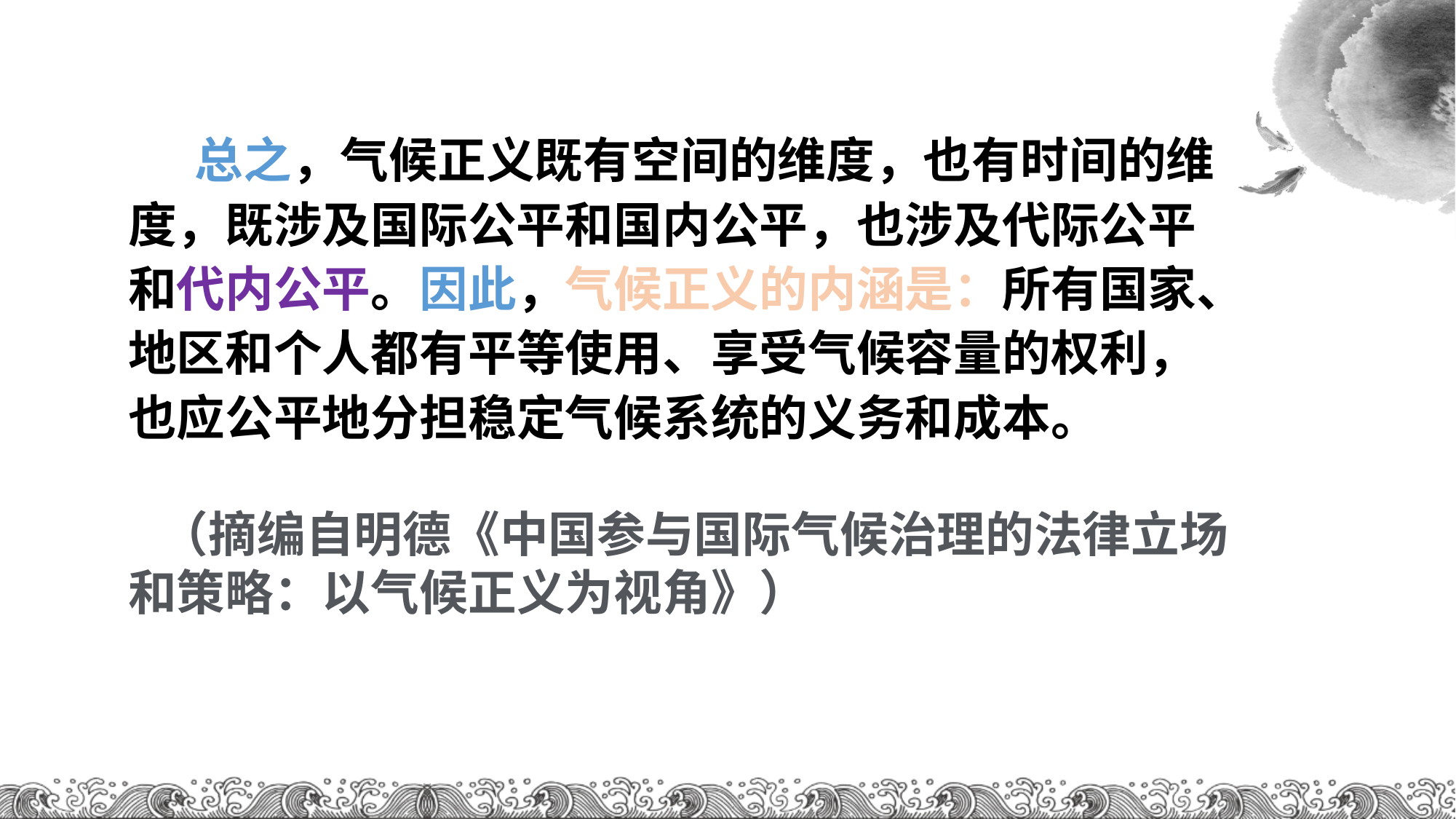

论述类文本阅读
    总之，气候正义既有空间的维度，也有时间的维度，既涉及国际公平和国内公平，也涉及代际公平和代内公平。因此，气候正义的内涵是：所有国家、地区和个人都有平等使用、享受气候容量的权利，也应公平地分担稳定气候系统的义务和成本。

（摘编自明德《中国参与国际气候治理的法律立场和策略：以气候正义为视角》）